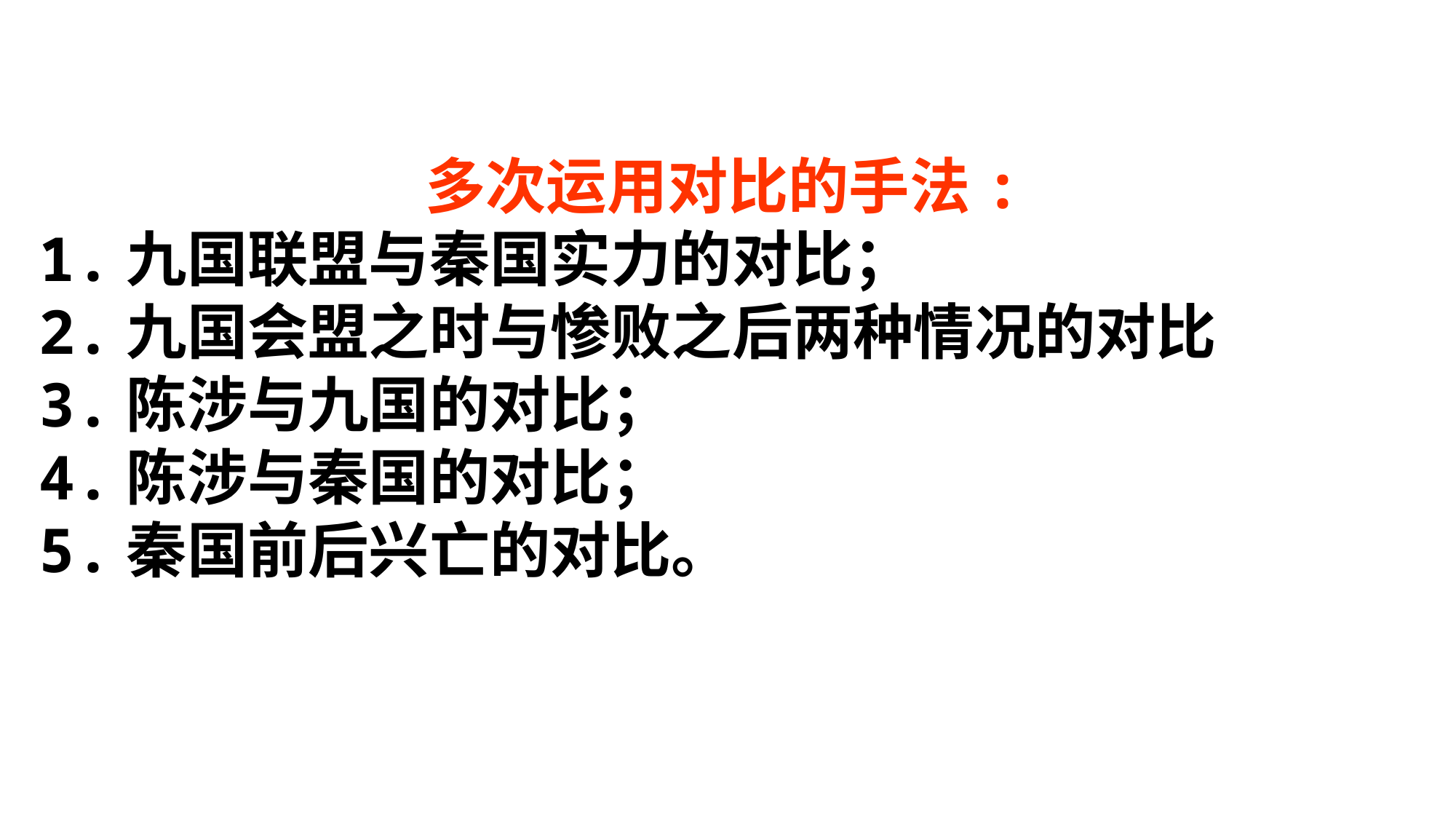

多次运用对比的手法:
1.九国联盟与秦国实力的对比；
2.九国会盟之时与惨败之后两种情况的对比
3.陈涉与九国的对比；
4.陈涉与秦国的对比；
5.秦国前后兴亡的对比。